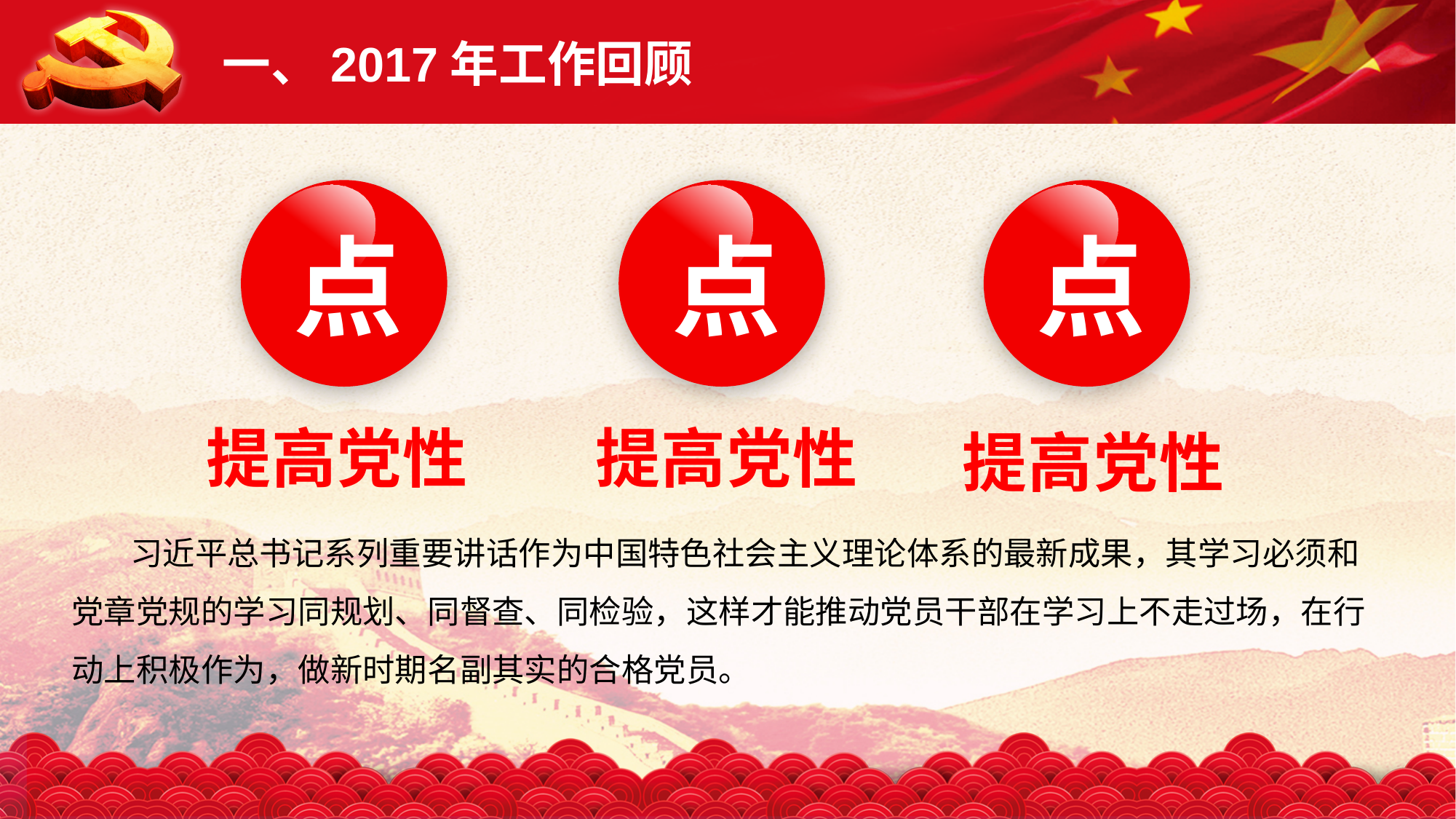

一、2017年工作回顾

点

点

点
提高党性
提高党性
提高党性
       习近平总书记系列重要讲话作为中国特色社会主义理论体系的最新成果，其学习必须和党章党规的学习同规划、同督查、同检验，这样才能推动党员干部在学习上不走过场，在行动上积极作为，做新时期名副其实的合格党员。